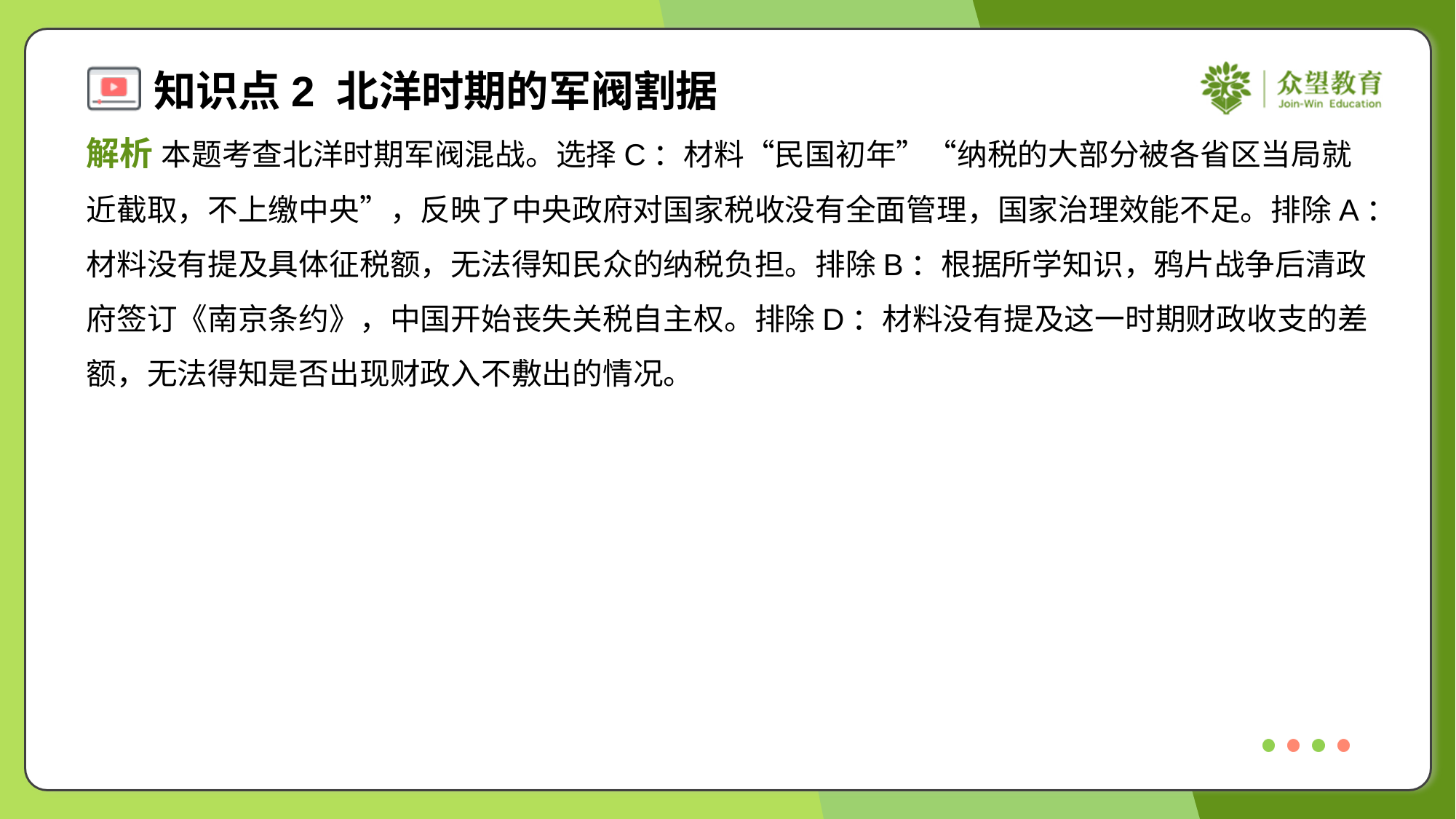

解析 本题考查北洋时期军阀混战。选择C：材料“民国初年”“纳税的大部分被各省区当局就
近截取，不上缴中央”，反映了中央政府对国家税收没有全面管理，国家治理效能不足。排除A：
材料没有提及具体征税额，无法得知民众的纳税负担。排除B：根据所学知识，鸦片战争后清政
府签订《南京条约》，中国开始丧失关税自主权。排除D：材料没有提及这一时期财政收支的差
额，无法得知是否出现财政入不敷出的情况。